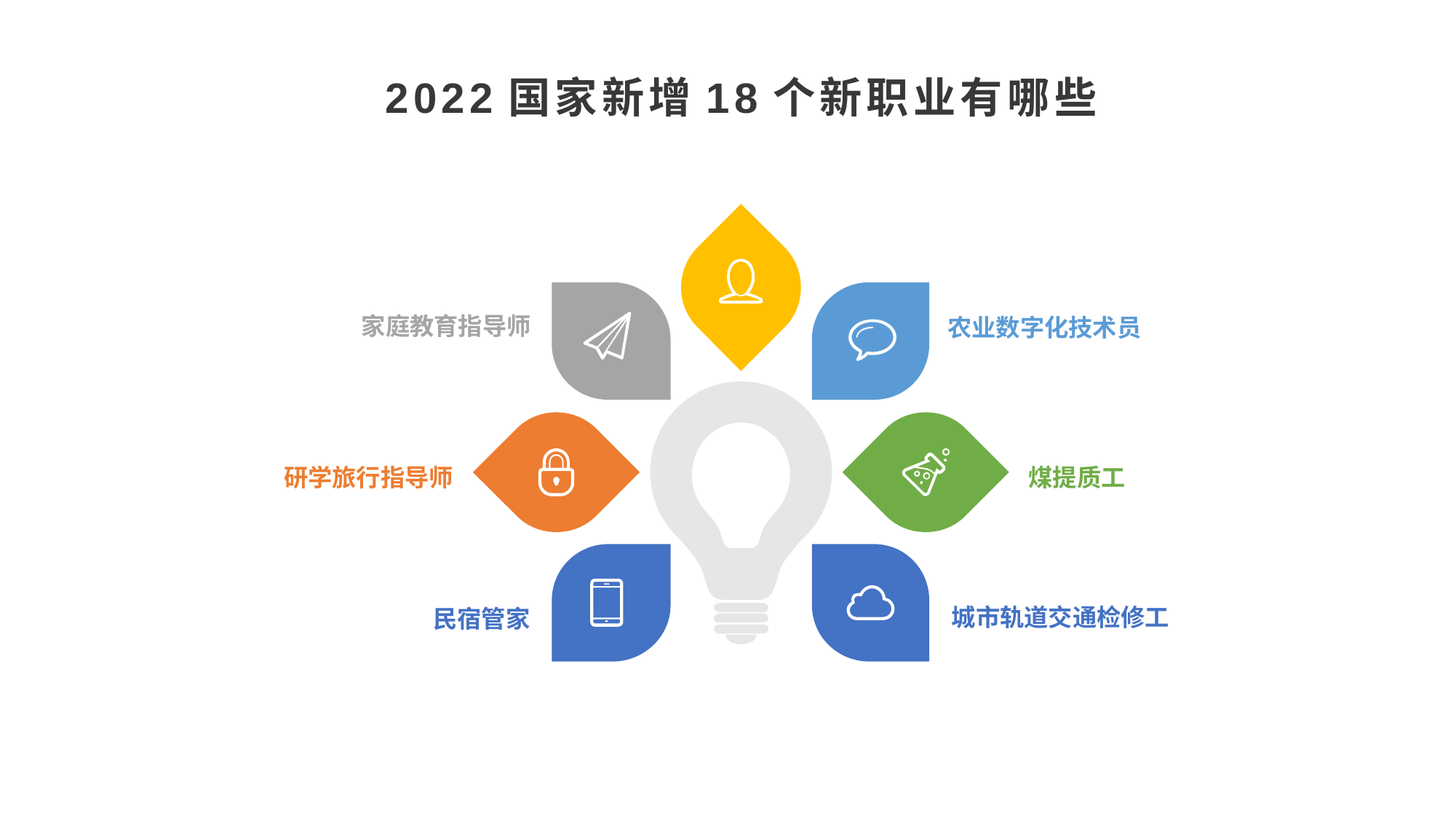

2022国家新增18个新职业有哪些

家庭教育指导师

农业数字化技术员

研学旅行指导师
煤提质工

城市轨道交通检修工
民宿管家